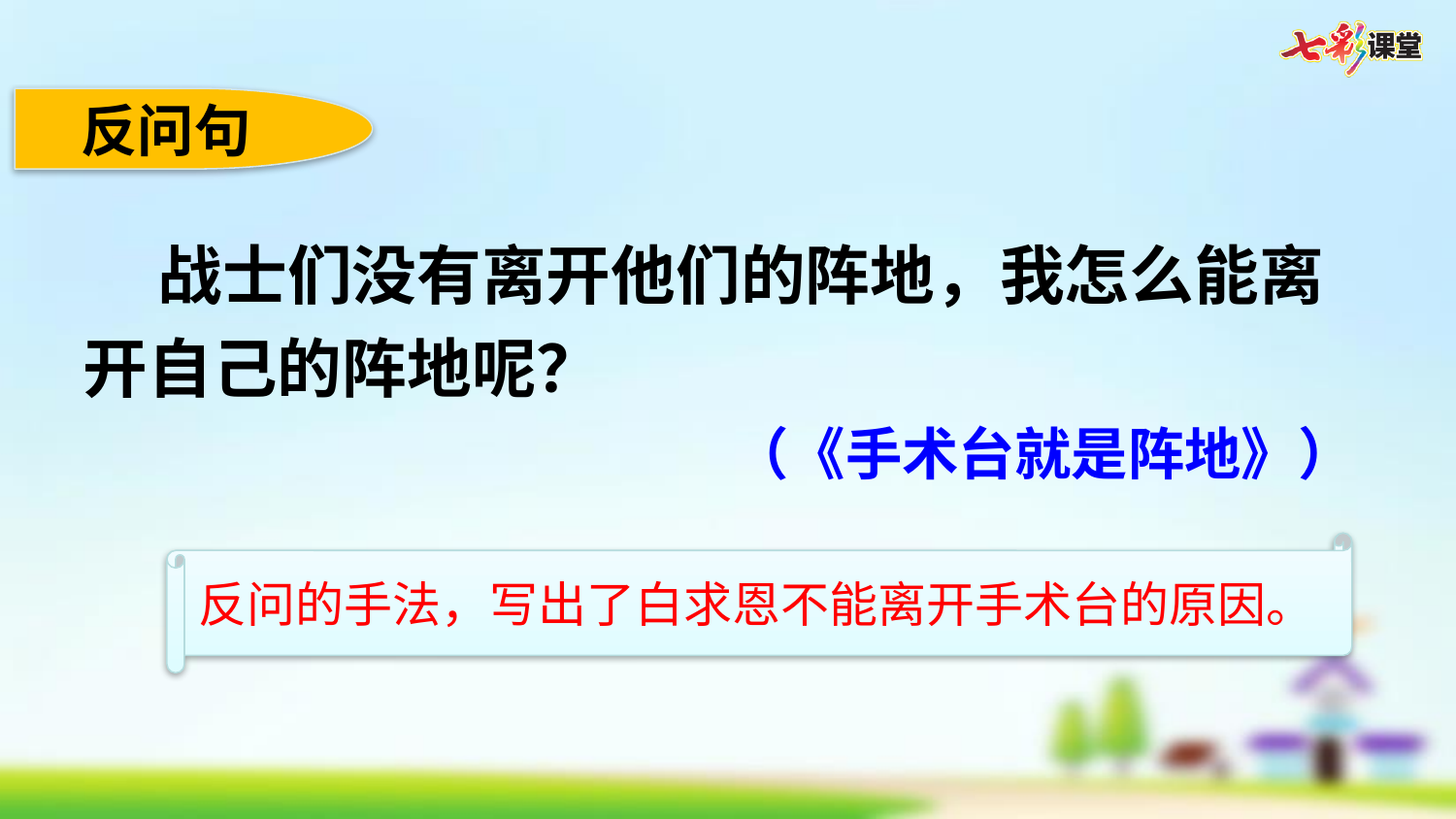

反问句
    战士们没有离开他们的阵地，我怎么能离开自己的阵地呢？
（《手术台就是阵地》）
反问的手法，写出了白求恩不能离开手术台的原因。